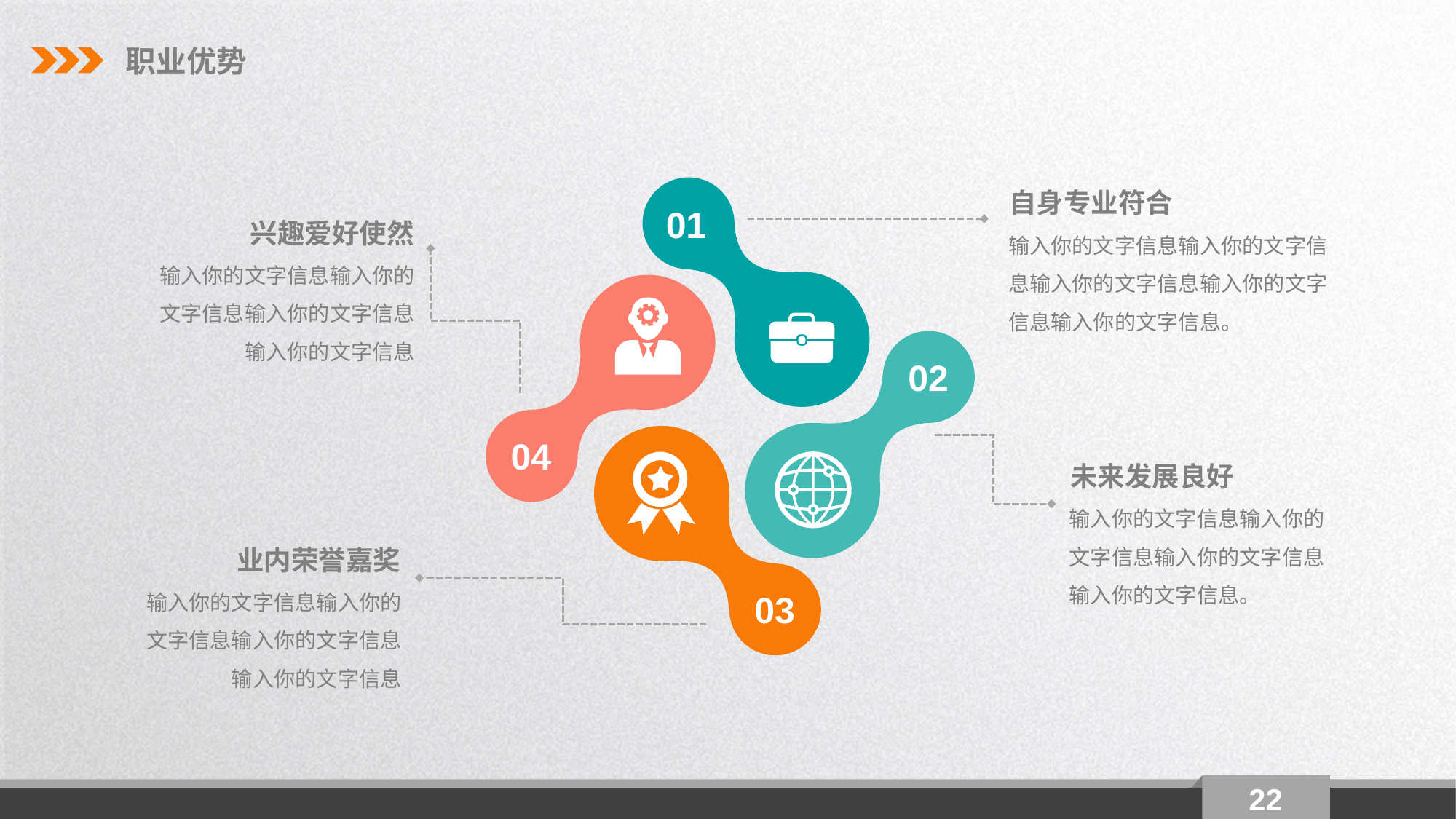

职业优势

自身专业符合
01
兴趣爱好使然
输入你的文字信息输入你的文字信息输入你的文字信息输入你的文字信息输入你的文字信息。
输入你的文字信息输入你的文字信息输入你的文字信息输入你的文字信息

02

04

未来发展良好
输入你的文字信息输入你的文字信息输入你的文字信息输入你的文字信息。
业内荣誉嘉奖
输入你的文字信息输入你的文字信息输入你的文字信息输入你的文字信息
03

22